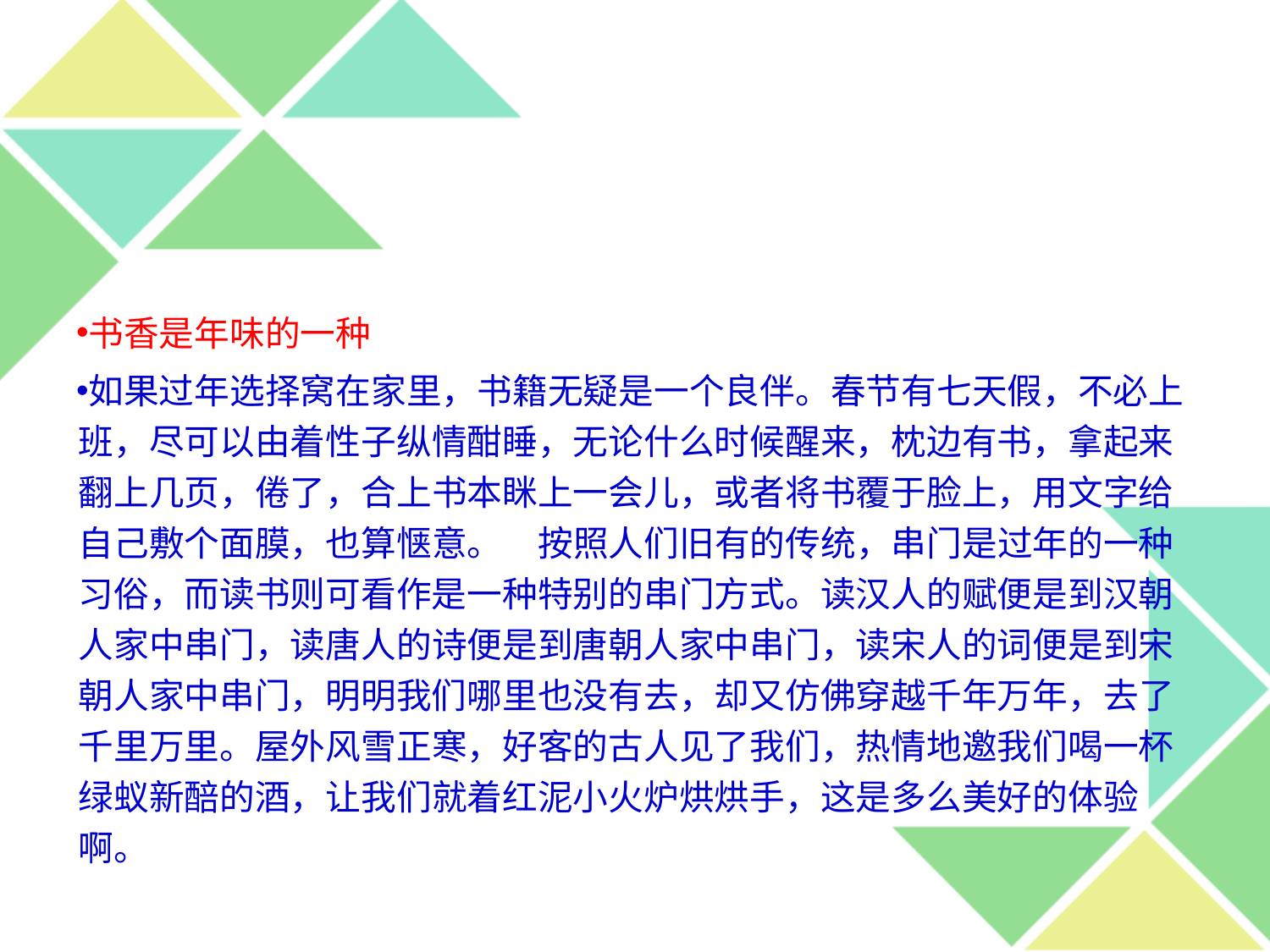

书香是年味的一种
如果过年选择窝在家里，书籍无疑是一个良伴。春节有七天假，不必上班，尽可以由着性子纵情酣睡，无论什么时候醒来，枕边有书，拿起来翻上几页，倦了，合上书本眯上一会儿，或者将书覆于脸上，用文字给自己敷个面膜，也算惬意。　按照人们旧有的传统，串门是过年的一种习俗，而读书则可看作是一种特别的串门方式。读汉人的赋便是到汉朝人家中串门，读唐人的诗便是到唐朝人家中串门，读宋人的词便是到宋朝人家中串门，明明我们哪里也没有去，却又仿佛穿越千年万年，去了千里万里。屋外风雪正寒，好客的古人见了我们，热情地邀我们喝一杯绿蚁新醅的酒，让我们就着红泥小火炉烘烘手，这是多么美好的体验啊。